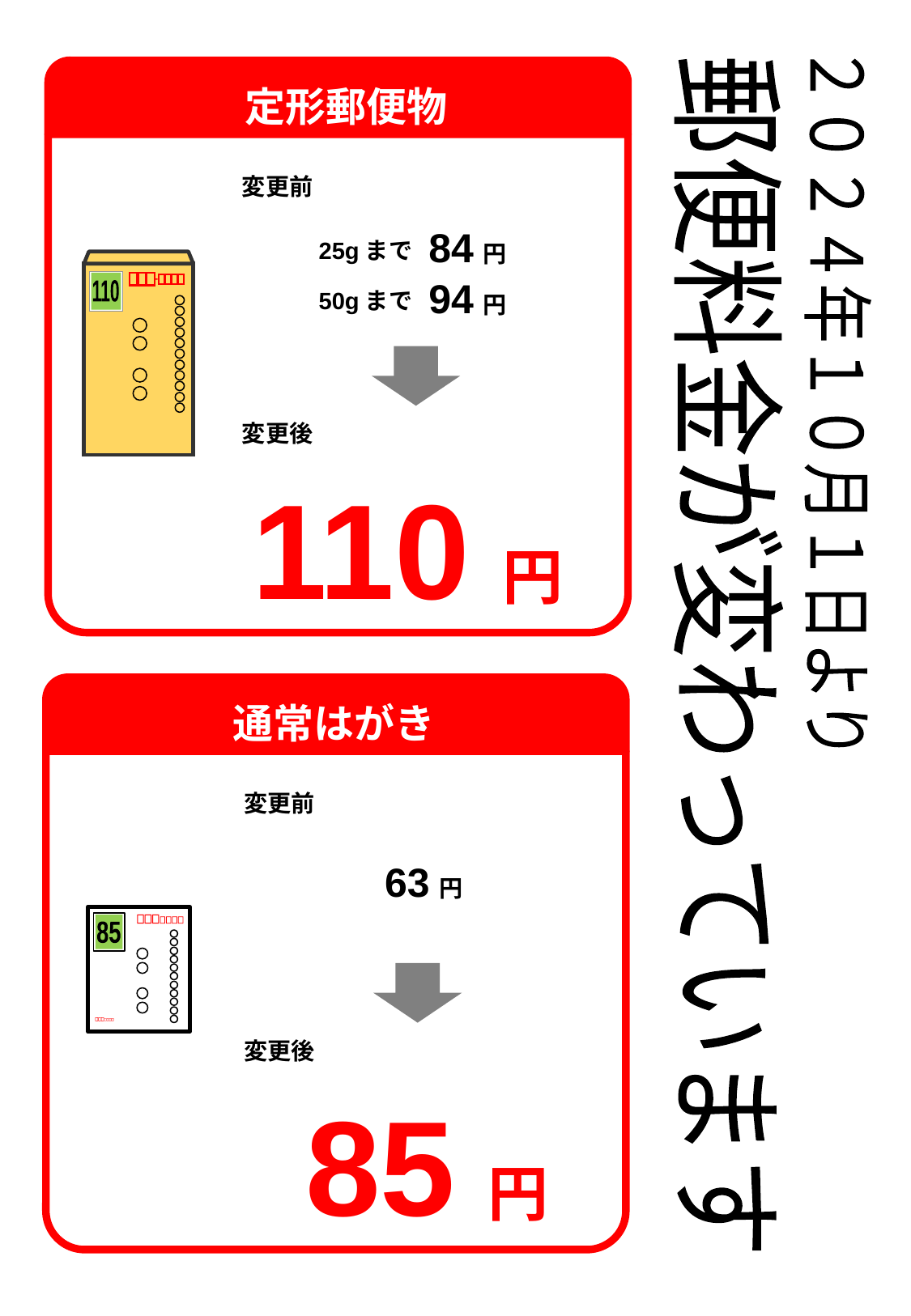

定形郵便物

変更前
84円
25gまで

110

94円
50gまで

２０２４年１０月１日より
変更後
110円
郵便料金が変わっています

通常はがき

変更前
63円

85

変更後
85円